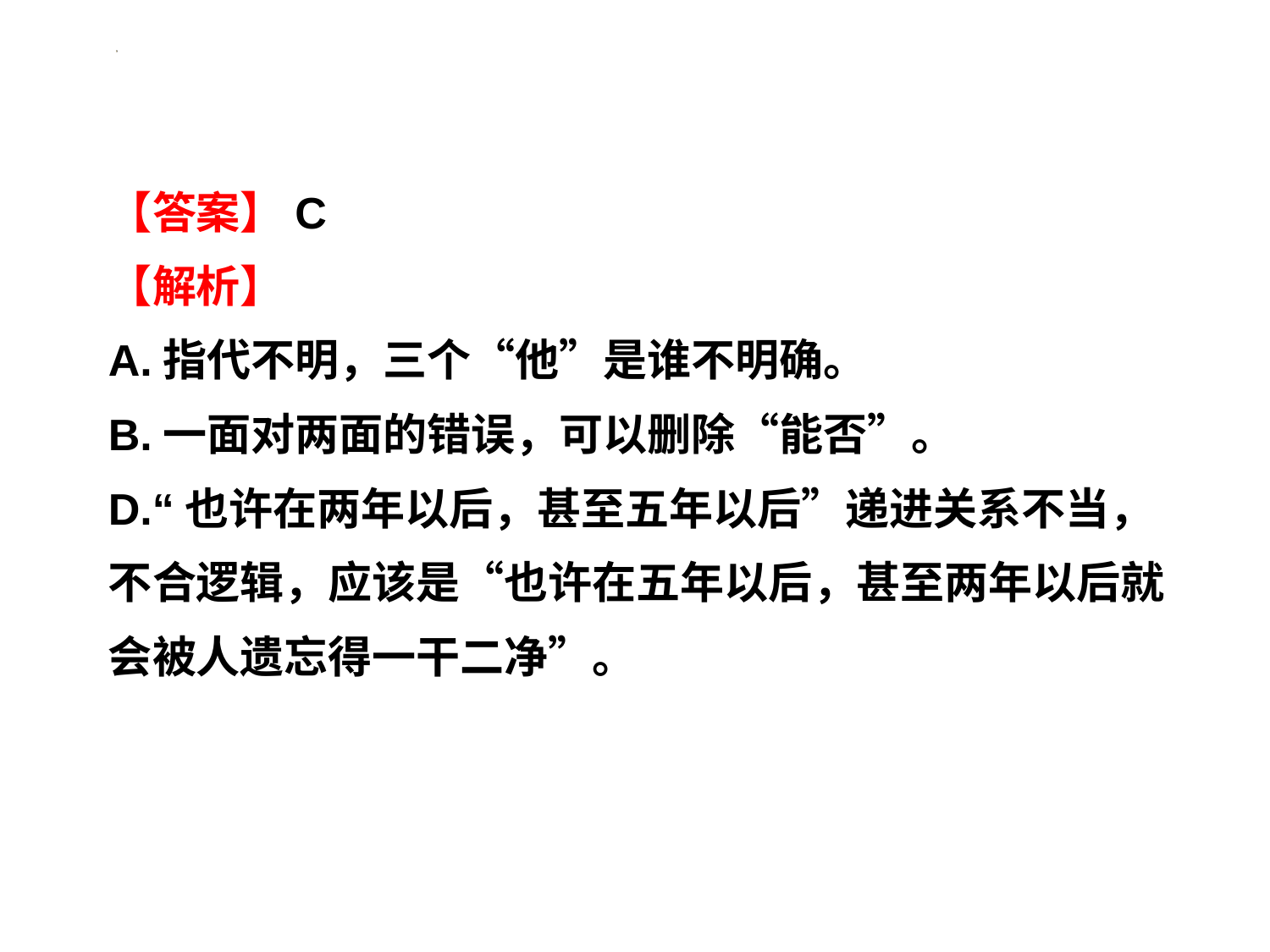

#
【答案】C
【解析】
A.指代不明，三个“他”是谁不明确。
B.一面对两面的错误，可以删除“能否”。
D.“也许在两年以后，甚至五年以后”递进关系不当，不合逻辑，应该是“也许在五年以后，甚至两年以后就会被人遗忘得一干二净”。